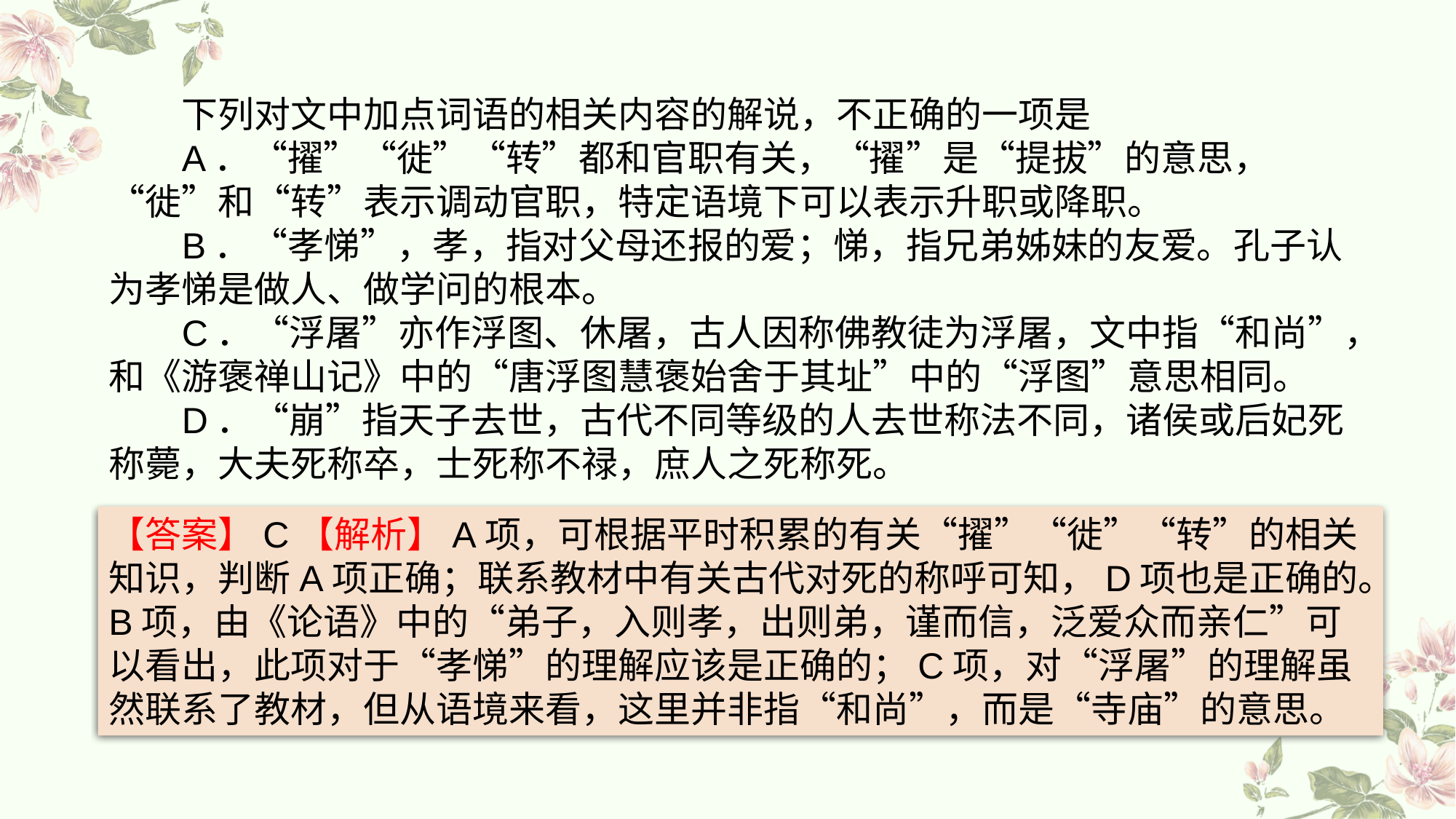

下列对文中加点词语的相关内容的解说，不正确的一项是
A．“擢”“徙”“转”都和官职有关，“擢”是“提拔”的意思，“徙”和“转”表示调动官职，特定语境下可以表示升职或降职。
B．“孝悌”，孝，指对父母还报的爱；悌，指兄弟姊妹的友爱。孔子认为孝悌是做人、做学问的根本。
C．“浮屠”亦作浮图、休屠，古人因称佛教徒为浮屠，文中指“和尚”，和《游褒禅山记》中的“唐浮图慧褒始舍于其址”中的“浮图”意思相同。
D．“崩”指天子去世，古代不同等级的人去世称法不同，诸侯或后妃死称薨，大夫死称卒，士死称不禄，庶人之死称死。
【答案】C【解析】A项，可根据平时积累的有关“擢”“徙”“转”的相关知识，判断A项正确；联系教材中有关古代对死的称呼可知，D项也是正确的。B项，由《论语》中的“弟子，入则孝，出则弟，谨而信，泛爱众而亲仁”可以看出，此项对于“孝悌”的理解应该是正确的；C项，对“浮屠”的理解虽然联系了教材，但从语境来看，这里并非指“和尚”，而是“寺庙”的意思。